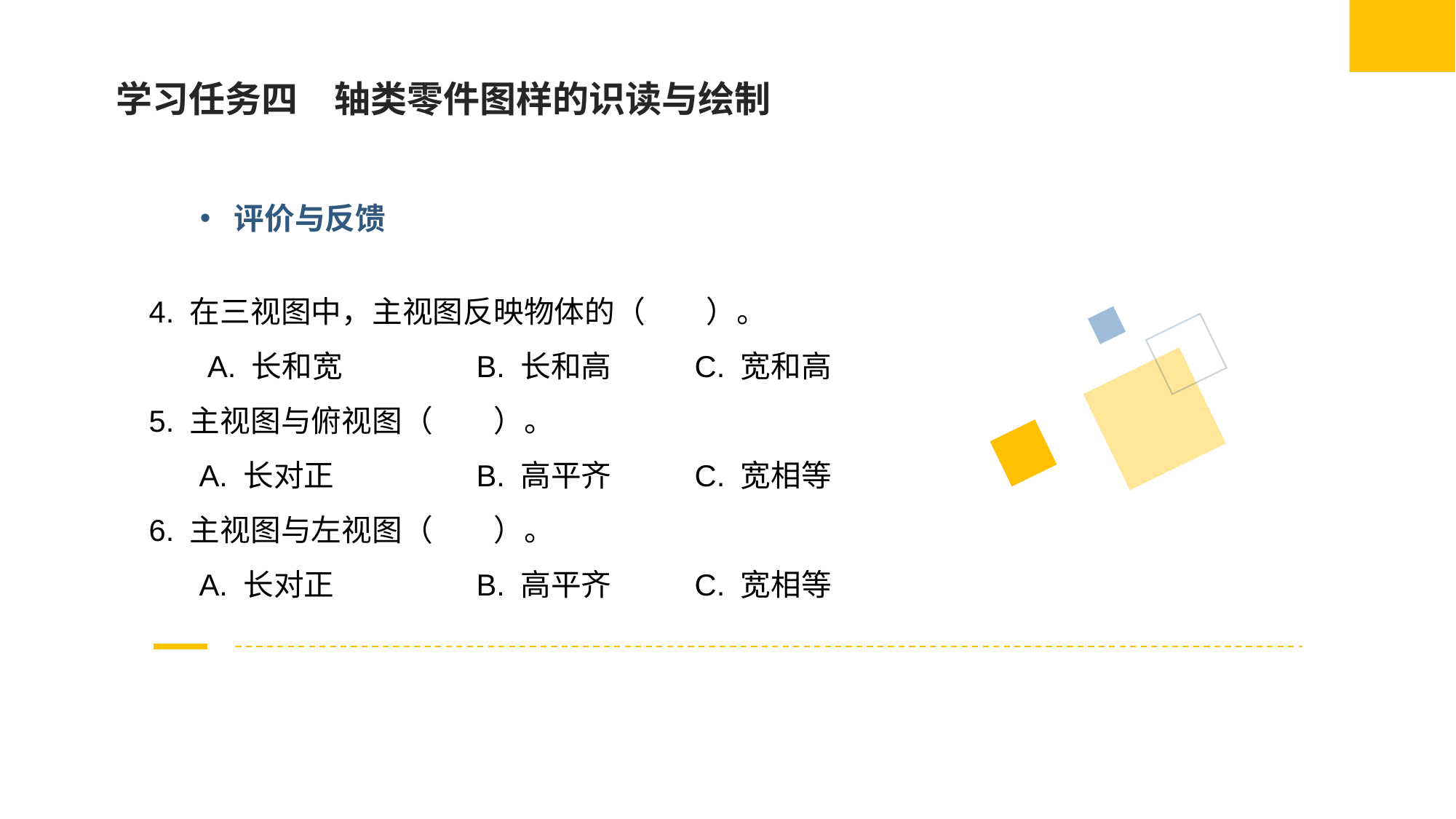

学习任务四　轴类零件图样的识读与绘制

评价与反馈
4. 在三视图中，主视图反映物体的（　　）。
       A. 长和宽		B. 长和高	C. 宽和高
5. 主视图与俯视图（　　）。
      A. 长对正		B. 高平齐	C. 宽相等
6. 主视图与左视图（　　）。
      A. 长对正		B. 高平齐	C. 宽相等